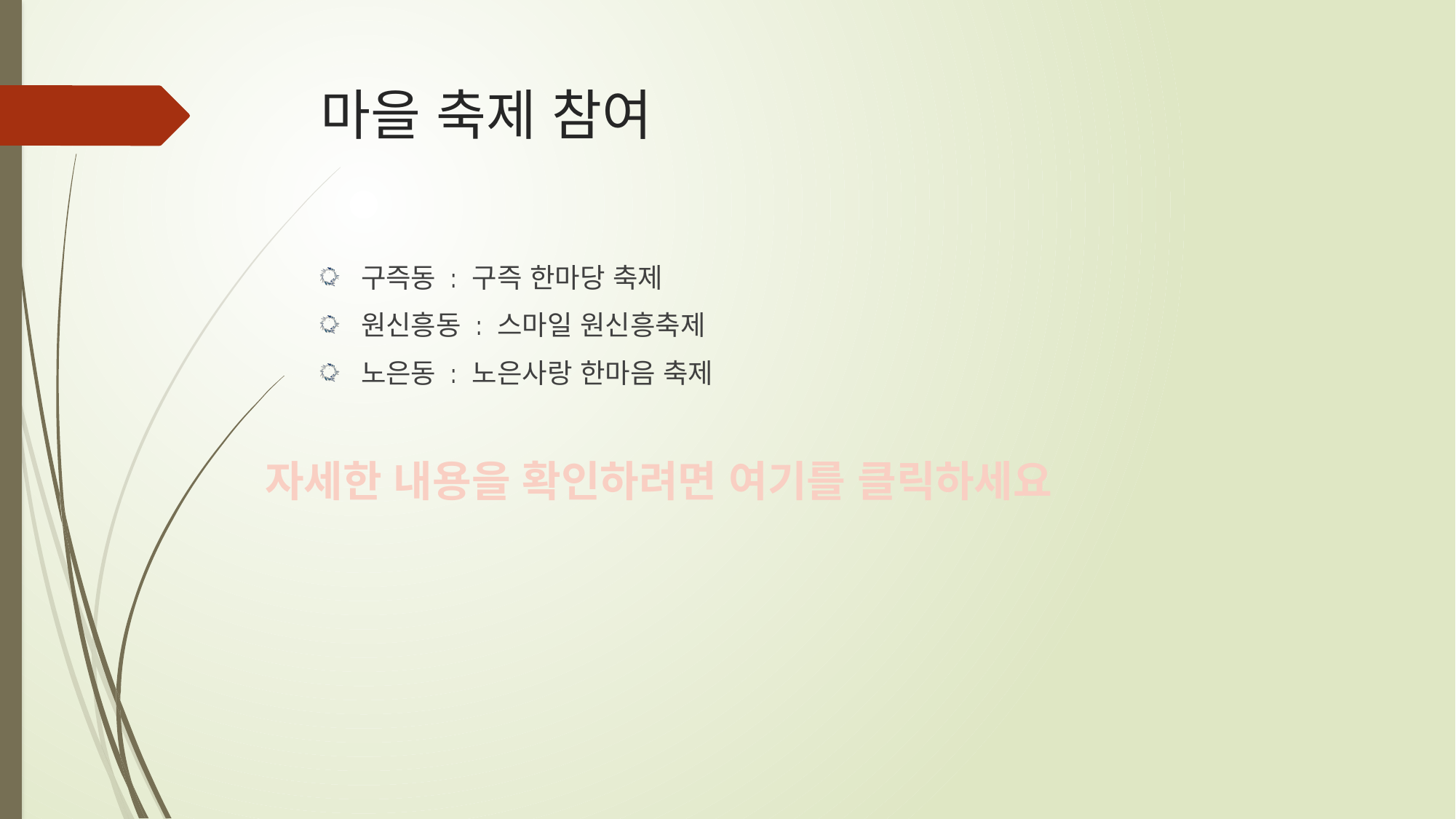

# 마을 축제 참여
구즉동 : 구즉 한마당 축제
원신흥동 : 스마일 원신흥축제
노은동 : 노은사랑 한마음 축제
자세한 내용을 확인하려면 여기를 클릭하세요